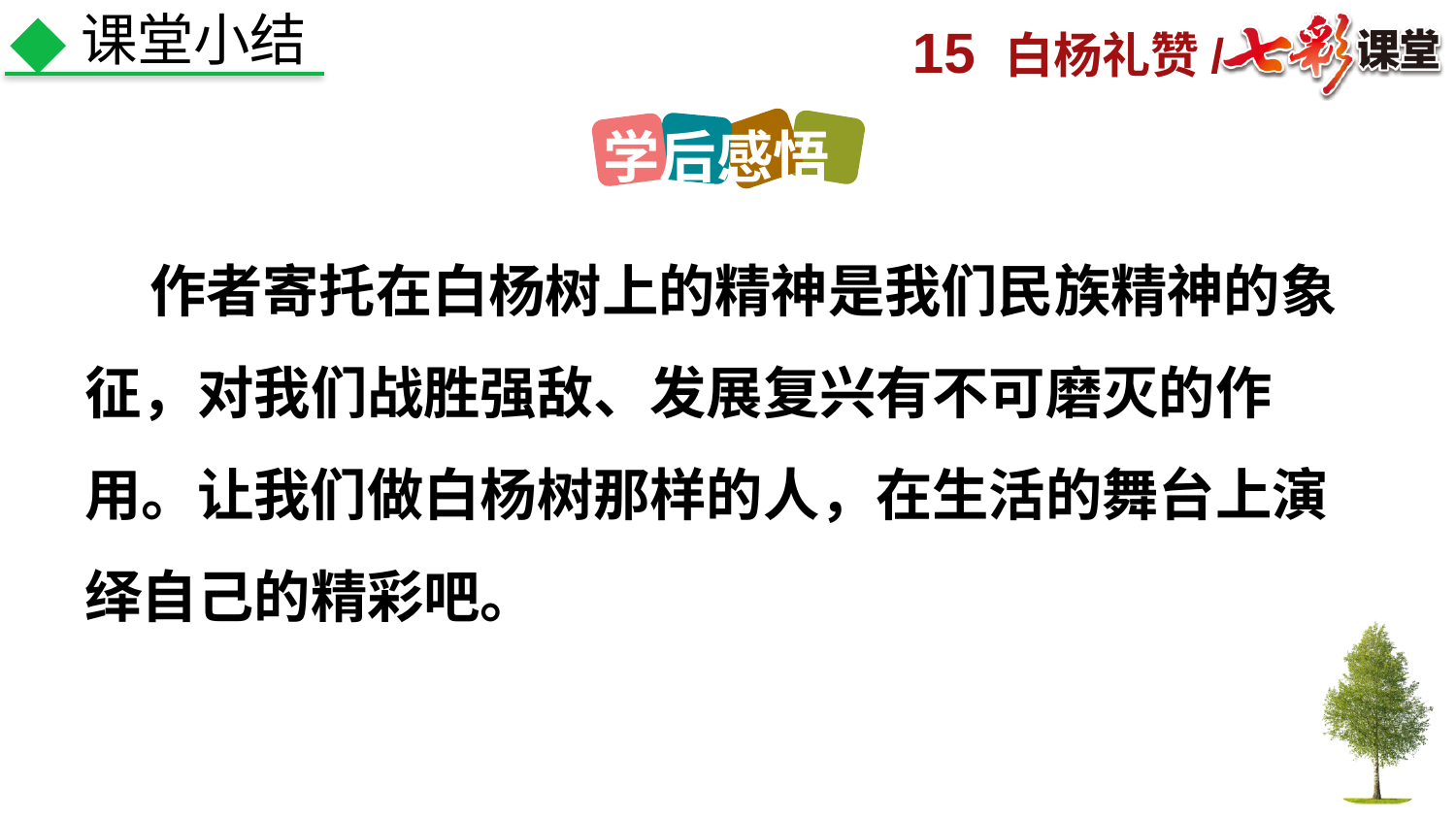

课堂小结

学后感悟

    作者寄托在白杨树上的精神是我们民族精神的象征，对我们战胜强敌、发展复兴有不可磨灭的作用。让我们做白杨树那样的人，在生活的舞台上演绎自己的精彩吧。